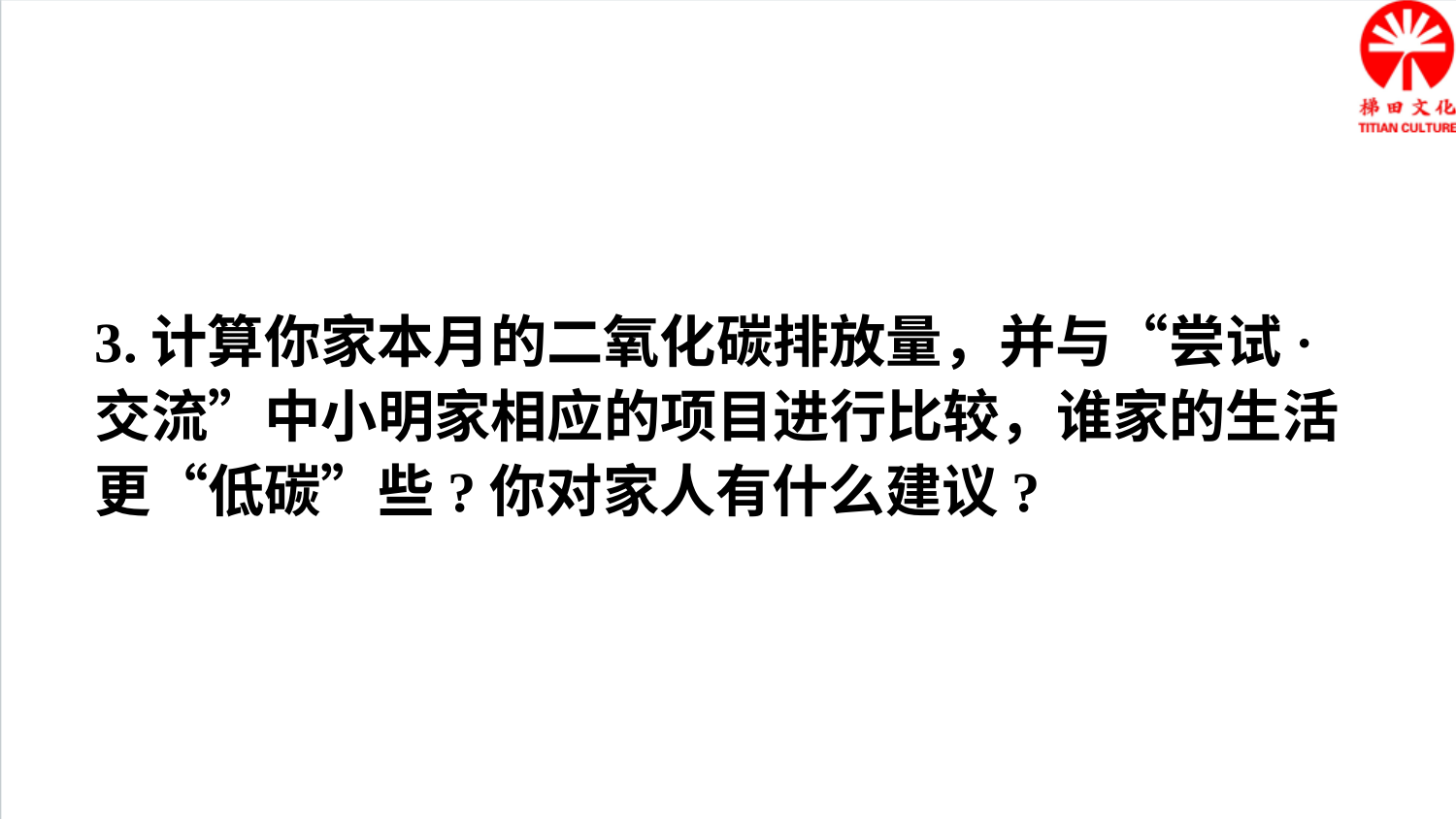

3.计算你家本月的二氧化碳排放量，并与“尝试·交流”中小明家相应的项目进行比较，谁家的生活更“低碳”些?你对家人有什么建议?